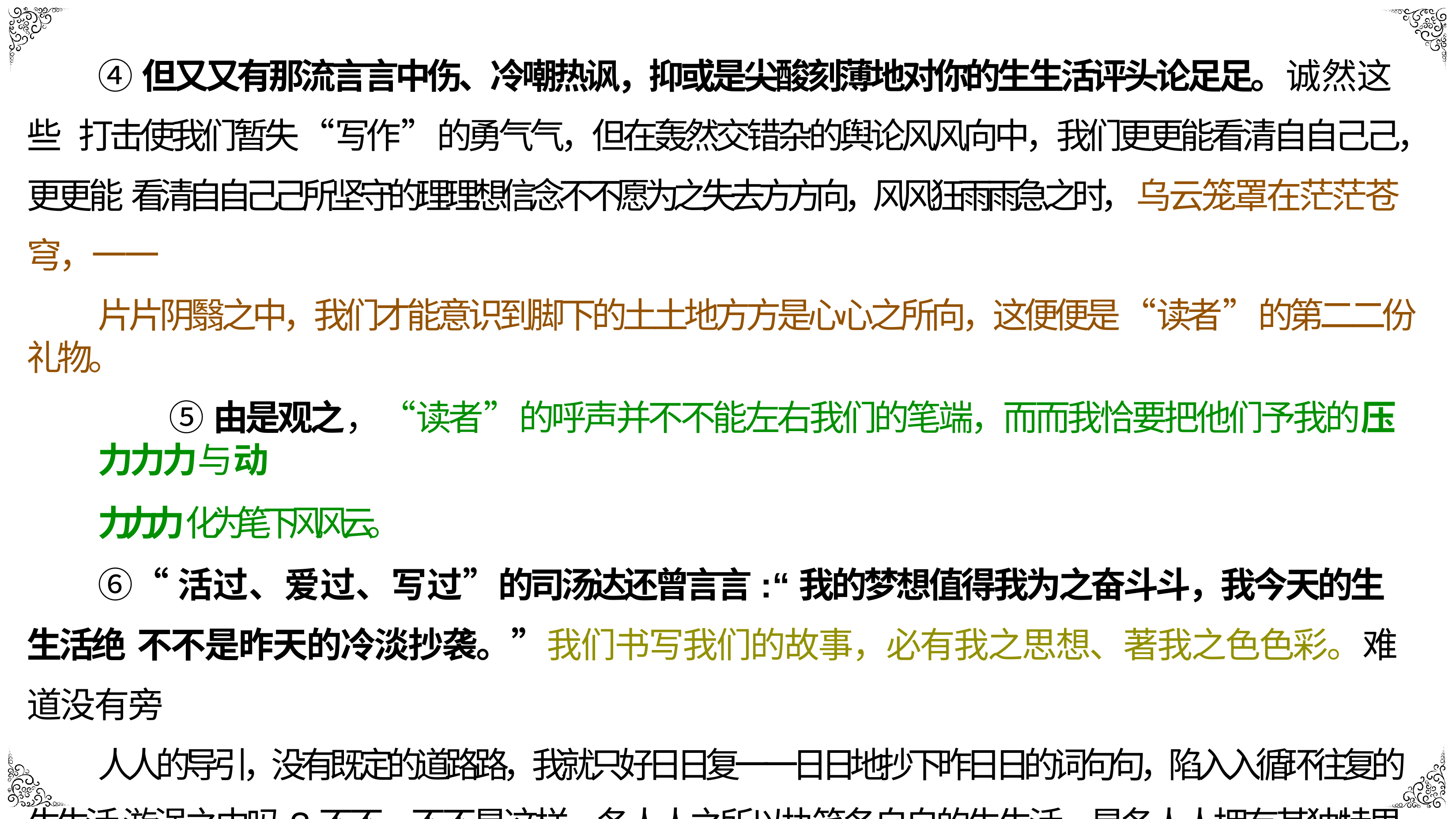

④但⼜又有那流⾔言中伤、冷嘲热讽，抑或是尖酸刻薄地对你的⽣生活评头论⾜足。诚然这些  打击使我们暂失“写作”的勇⽓气，但在轰然交错杂的舆论⻛风向中，我们更更能看清⾃自⼰己，更更能  看清⾃自⼰己所坚守的理理想信念不不愿为之失去⽅方向，⻛风狂⾬雨急之时，乌云笼罩在茫茫苍穹，⼀一
⽚片阴翳之中，我们才能意识到脚下的⼟土地⽅方是⼼心之所向，这便便是“读者”的第⼆二份礼物。
⑤由是观之，“读者”的呼声并不不能左右我们的笔端，⽽而我恰要把他们予我的压⼒力力与动
⼒力力化为笔下⻛风云。
⑥“活过、爱过、写过”的司汤达还曾⾔言:“我的梦想值得我为之奋⽃斗，我今天的⽣生活绝  不不是昨天的冷淡抄袭。”我们书写我们的故事，必有我之思想、著我之⾊色彩。难道没有旁
⼈人的导引，没有既定的道路路，我就只好⽇日复⼀一⽇日地抄下昨⽇日的词句句，陷⼊入循环往复的⽣生活  漩涡之中吗?不不，不不是这样。各⼈人之所以执笔各⾃自的⽣生活，是各⼈人拥有其独特思想境界与  情感体验，⾃自然也有其不不同的趣味追求与志向节操，⽽而我们所应做的，便便是把个⼈人的独特
性刻⼊入⽣生活的⻣骨髓，完成陀思妥耶夫斯基⼝口中“⼈人不不是⻮齿轮”的⾃自证。